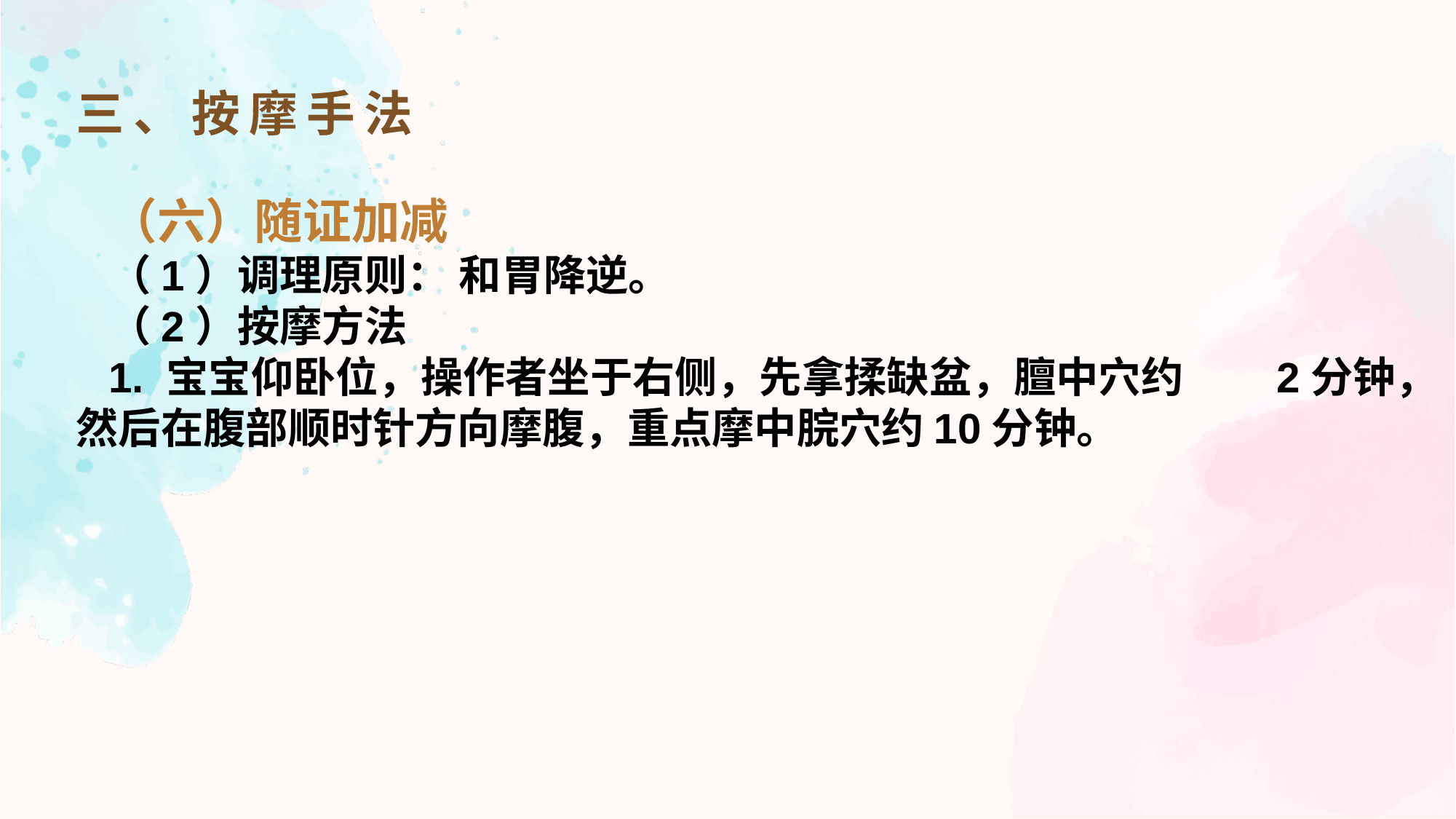

三、按摩手法
（六）随证加减
（1）调理原则： 和胃降逆。
（2）按摩方法
1. 宝宝仰卧位，操作者坐于右侧，先拿揉缺盆，膻中穴约	2分钟，然后在腹部顺时针方向摩腹，重点摩中脘穴约10分钟。